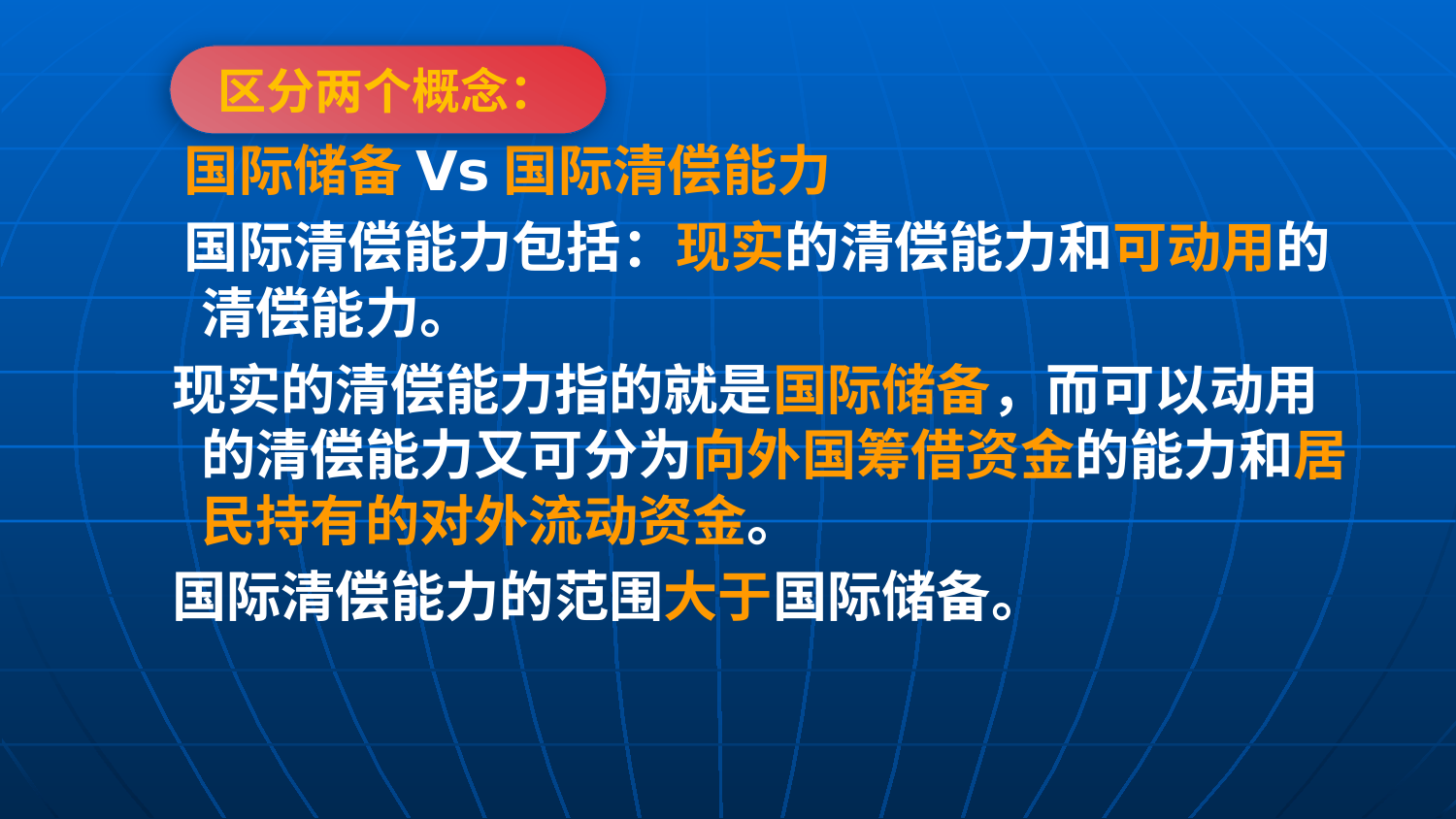

区分两个概念：

  国际储备Vs国际清偿能力
  国际清偿能力包括：现实的清偿能力和可动用的清偿能力。
 现实的清偿能力指的就是国际储备，而可以动用的清偿能力又可分为向外国筹借资金的能力和居民持有的对外流动资金。
 国际清偿能力的范围大于国际储备。